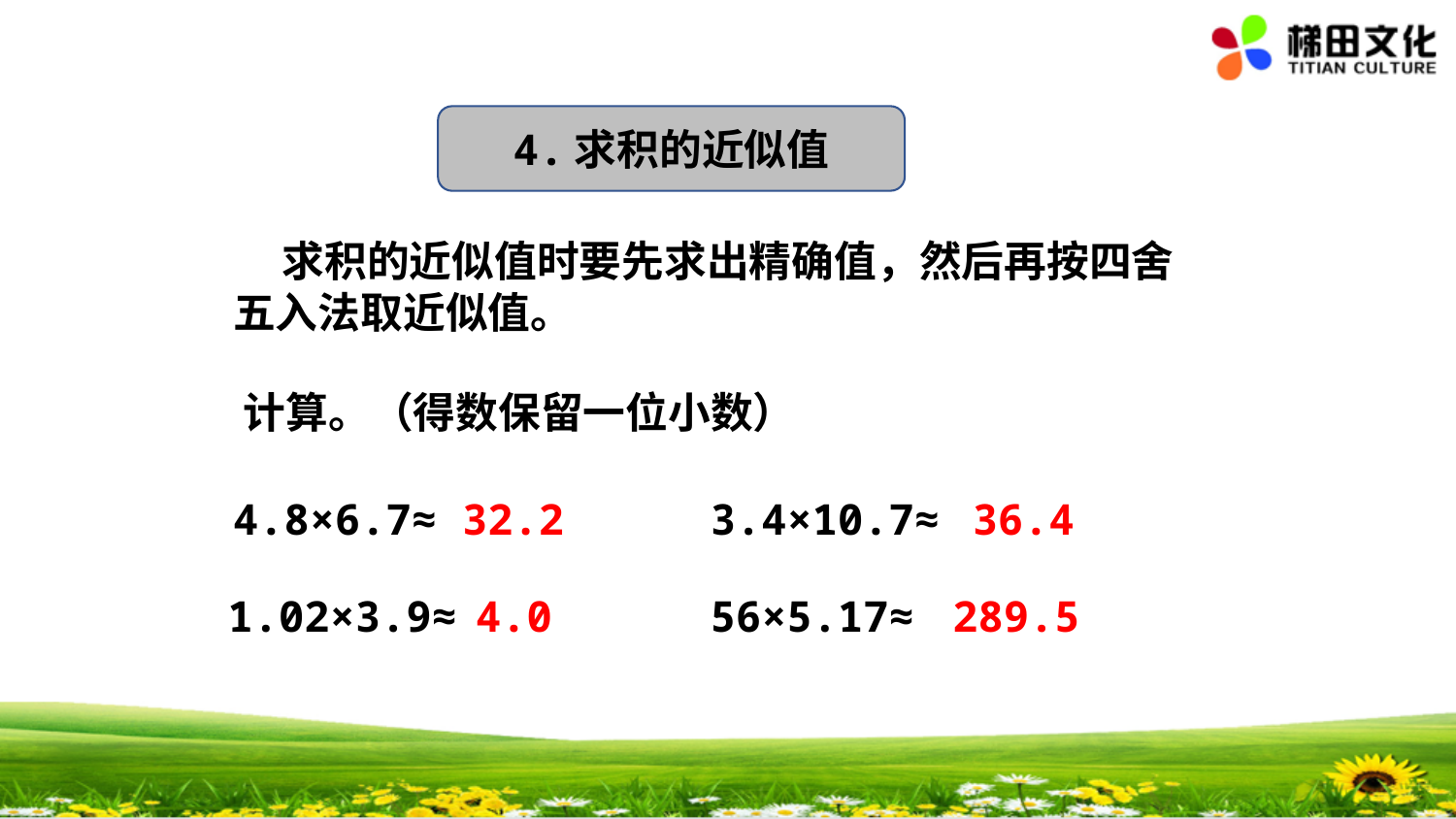

4.求积的近似值
    求积的近似值时要先求出精确值，然后再按四舍五入法取近似值。
计算。（得数保留一位小数）
4.8×6.7≈
32.2
3.4×10.7≈
36.4
1.02×3.9≈
4.0
56×5.17≈
289.5